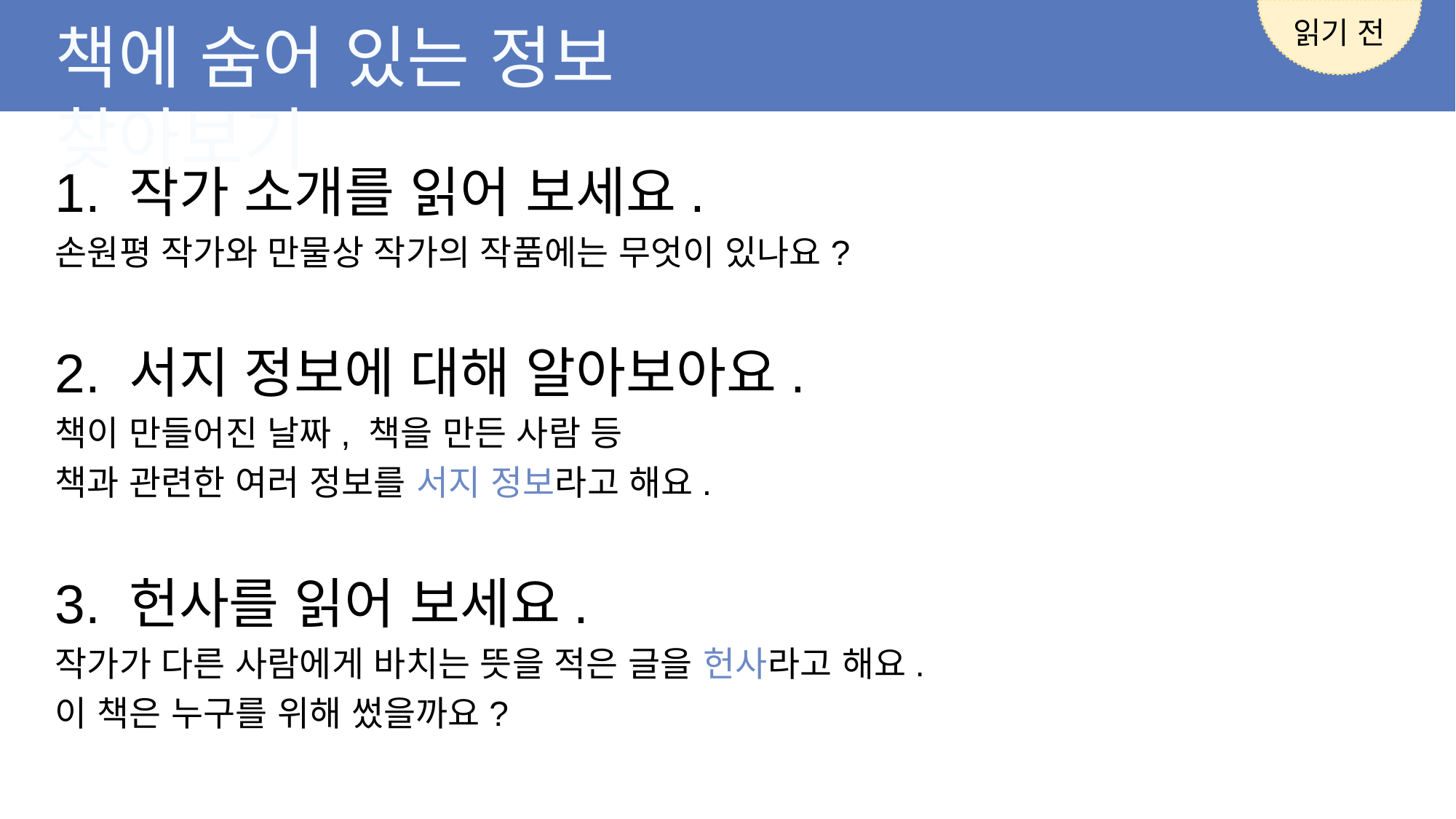

읽기 전

책에 숨어 있는 정보 찾아보기
1. 작가 소개를 읽어 보세요.
손원평 작가와 만물상 작가의 작품에는 무엇이 있나요?

2. 서지 정보에 대해 알아보아요.
책이 만들어진 날짜, 책을 만든 사람 등
책과 관련한 여러 정보를 서지 정보라고 해요.

3. 헌사를 읽어 보세요.
작가가 다른 사람에게 바치는 뜻을 적은 글을 헌사라고 해요.
이 책은 누구를 위해 썼을까요?